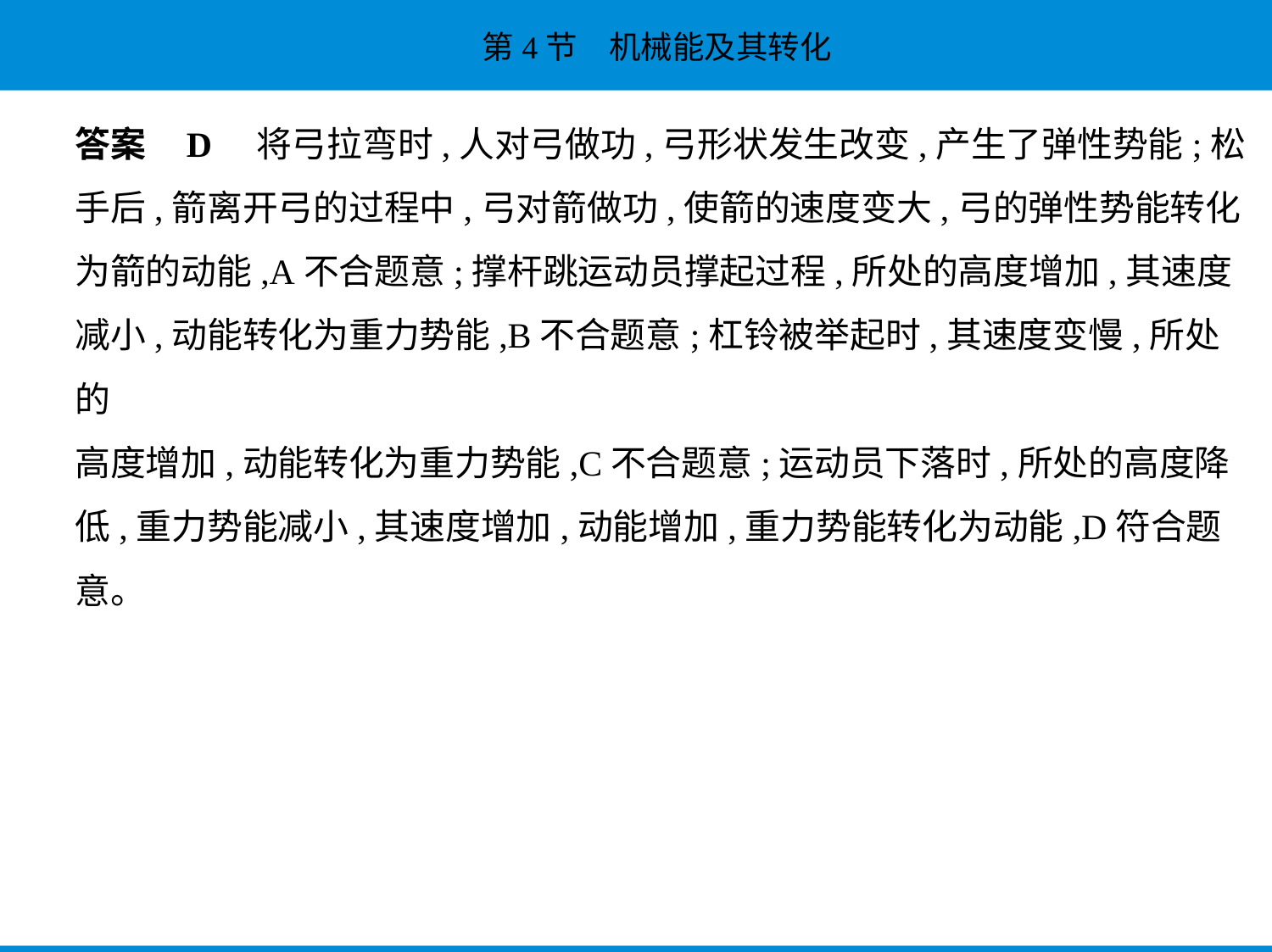

答案    D　将弓拉弯时,人对弓做功,弓形状发生改变,产生了弹性势能;松
手后,箭离开弓的过程中,弓对箭做功,使箭的速度变大,弓的弹性势能转化
为箭的动能,A不合题意;撑杆跳运动员撑起过程,所处的高度增加,其速度
减小,动能转化为重力势能,B不合题意;杠铃被举起时,其速度变慢,所处的
高度增加,动能转化为重力势能,C不合题意;运动员下落时,所处的高度降
低,重力势能减小,其速度增加,动能增加,重力势能转化为动能,D符合题
意。